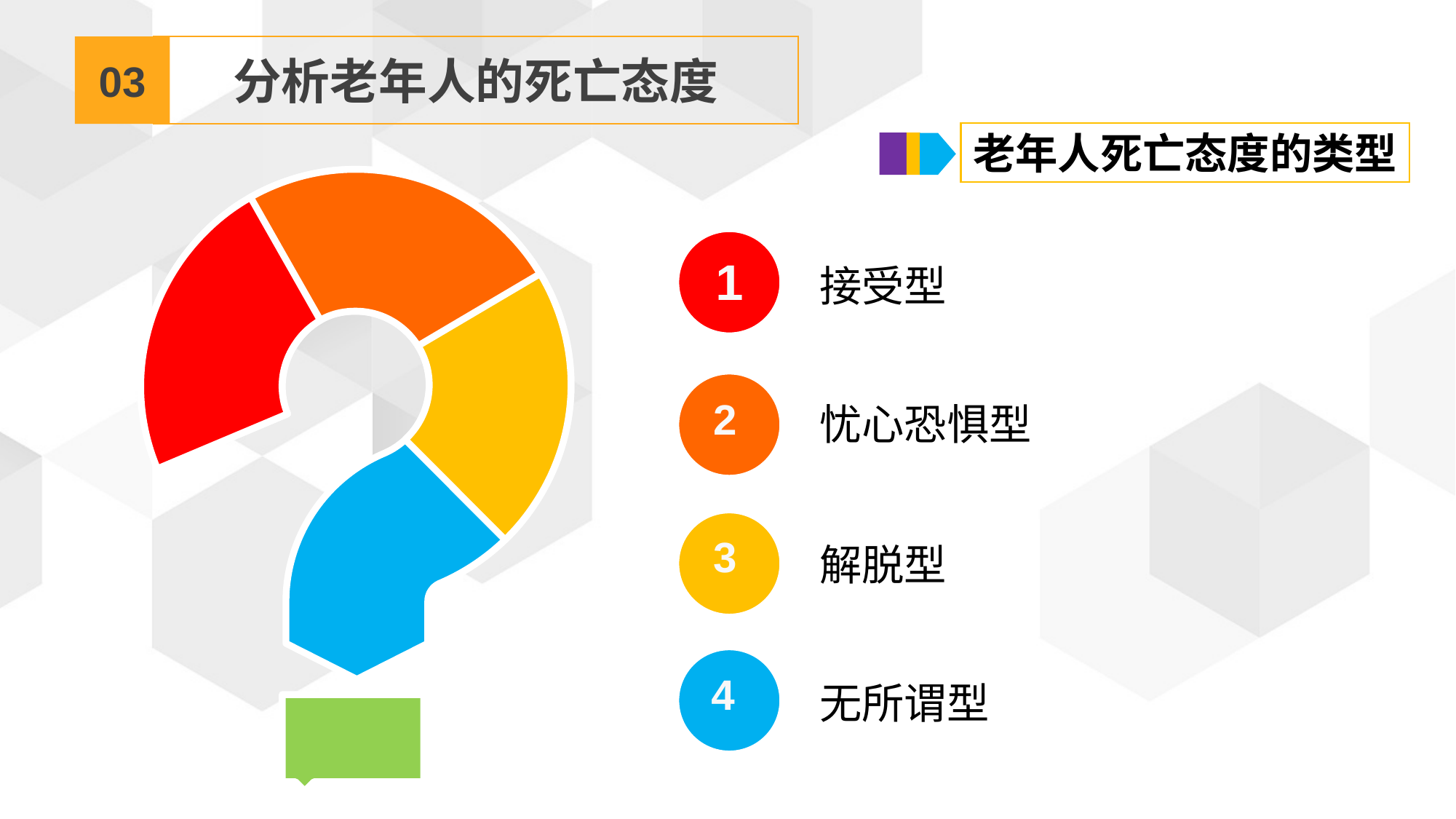

03
分析老年人的死亡态度
老年人死亡态度的类型

接受型

1

忧心恐惧型

2
解脱型

3
无所谓型

4